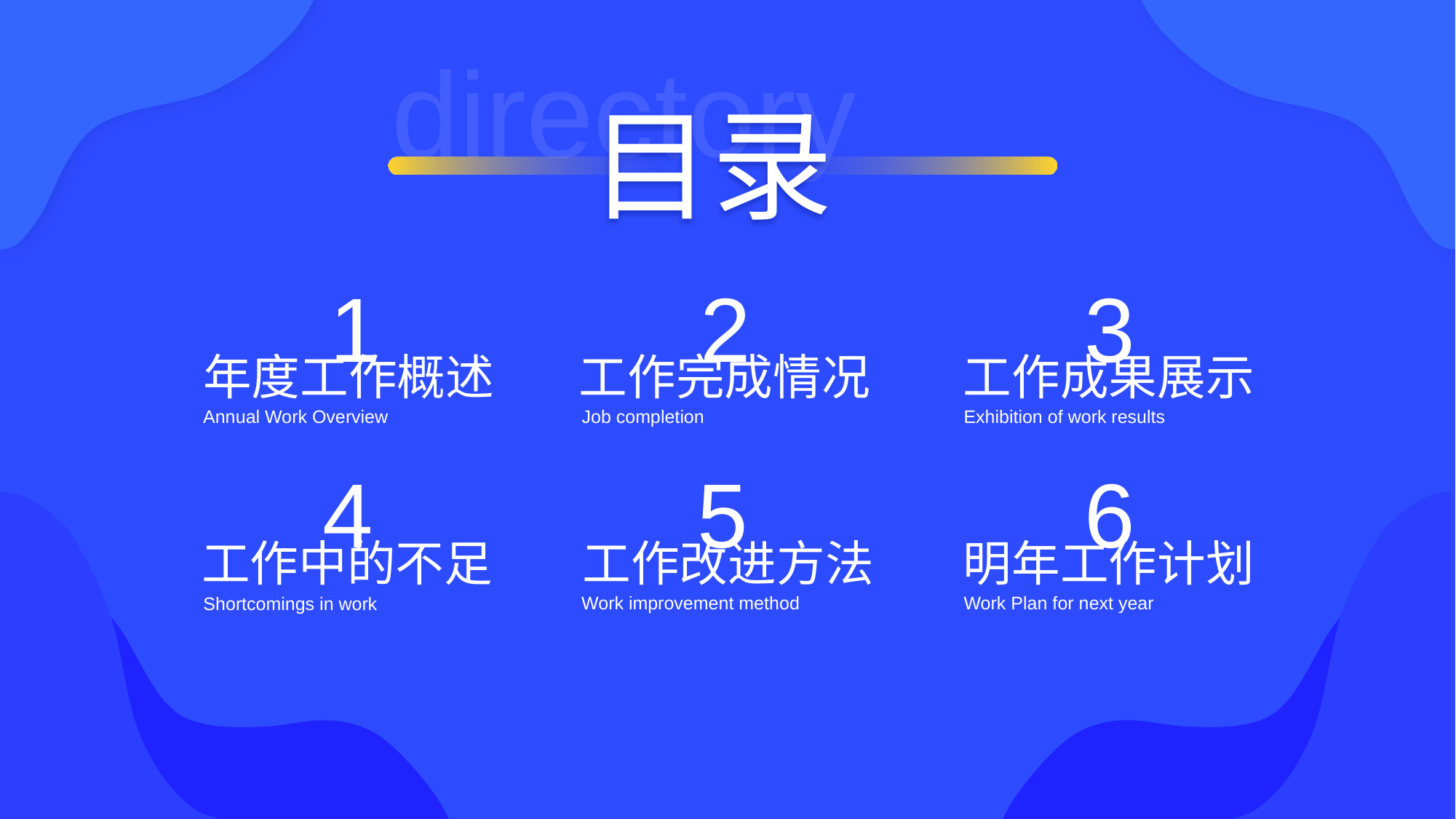

directory
目录

1
2
3
年度工作概述
工作完成情况
工作成果展示
Annual Work Overview
Job completion
Exhibition of work results
4
5
6

工作中的不足
工作改进方法
明年工作计划
Work improvement method
Work Plan for next year
Shortcomings in work